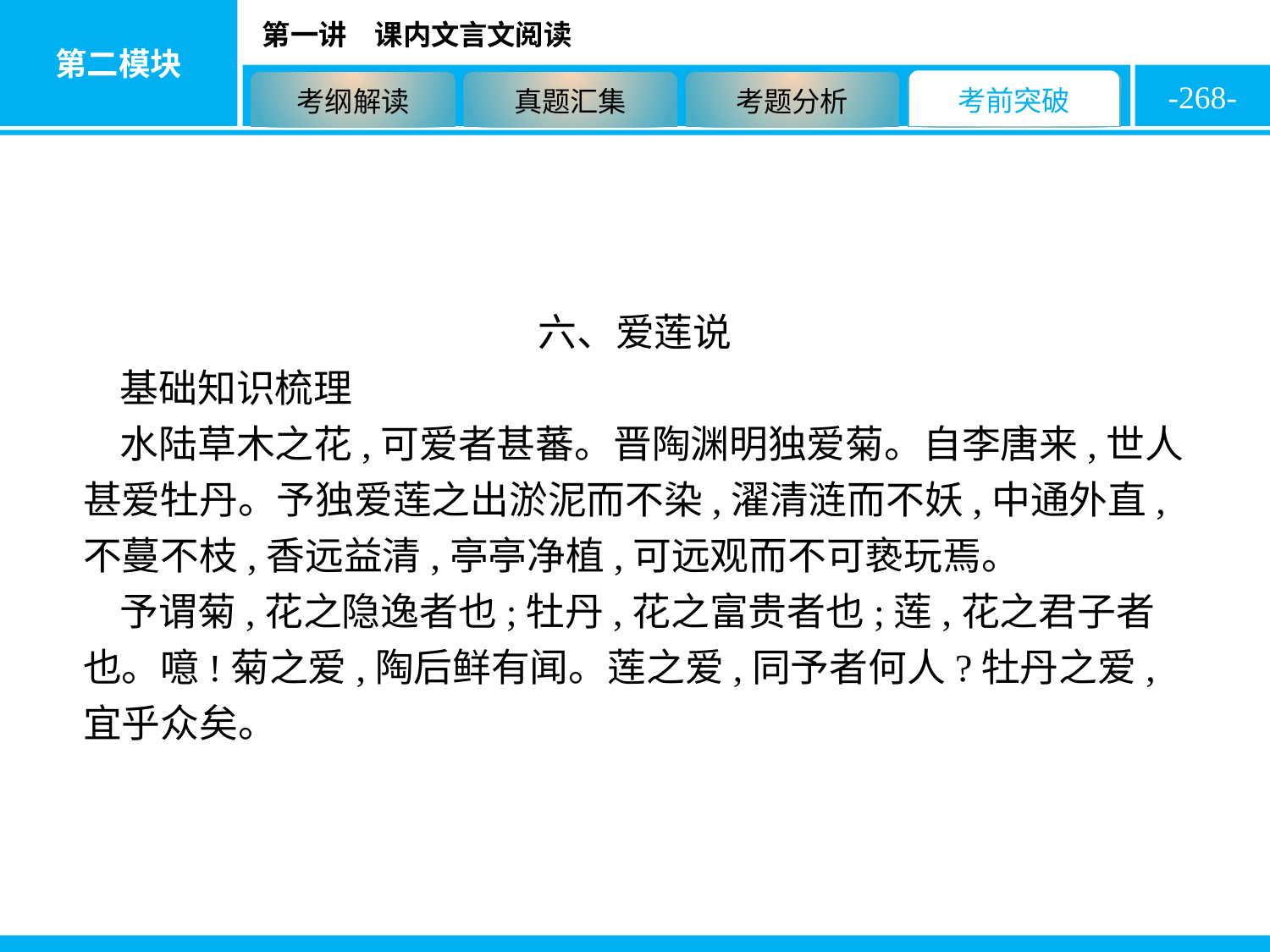

-268-
六、爱莲说
基础知识梳理
水陆草木之花,可爱者甚蕃。晋陶渊明独爱菊。自李唐来,世人甚爱牡丹。予独爱莲之出淤泥而不染,濯清涟而不妖,中通外直,不蔓不枝,香远益清,亭亭净植,可远观而不可亵玩焉。
予谓菊,花之隐逸者也;牡丹,花之富贵者也;莲,花之君子者也。噫!菊之爱,陶后鲜有闻。莲之爱,同予者何人?牡丹之爱,宜乎众矣。